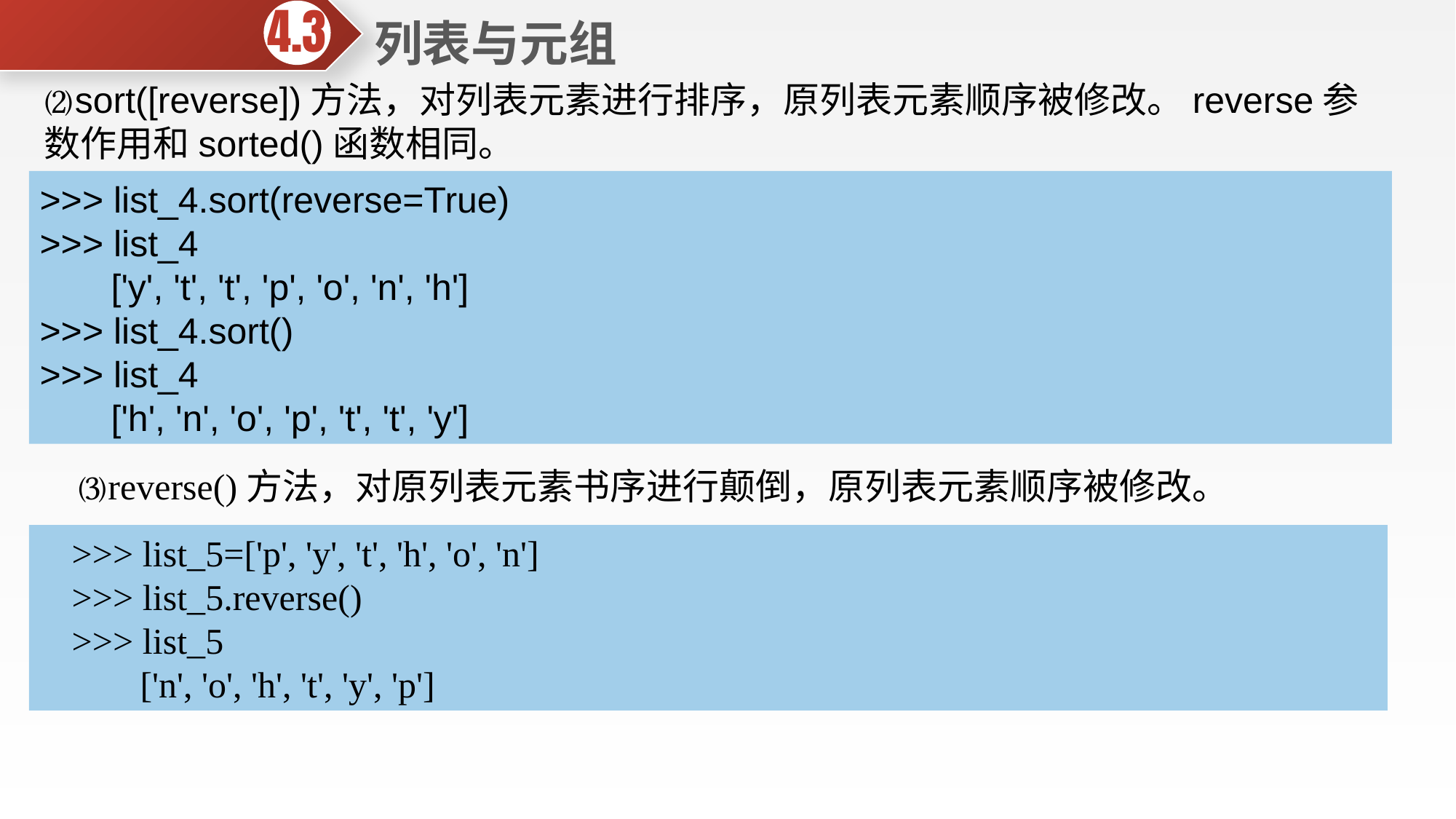

列表与元组

4.3
⑵sort([reverse])方法，对列表元素进行排序，原列表元素顺序被修改。reverse参数作用和sorted()函数相同。
>>> list_4.sort(reverse=True)
>>> list_4
       ['y', 't', 't', 'p', 'o', 'n', 'h']
>>> list_4.sort()
>>> list_4
       ['h', 'n', 'o', 'p', 't', 't', 'y']
⑶reverse()方法，对原列表元素书序进行颠倒，原列表元素顺序被修改。
>>> list_5=['p', 'y', 't', 'h', 'o', 'n']
>>> list_5.reverse()
>>> list_5
    ['n', 'o', 'h', 't', 'y', 'p']